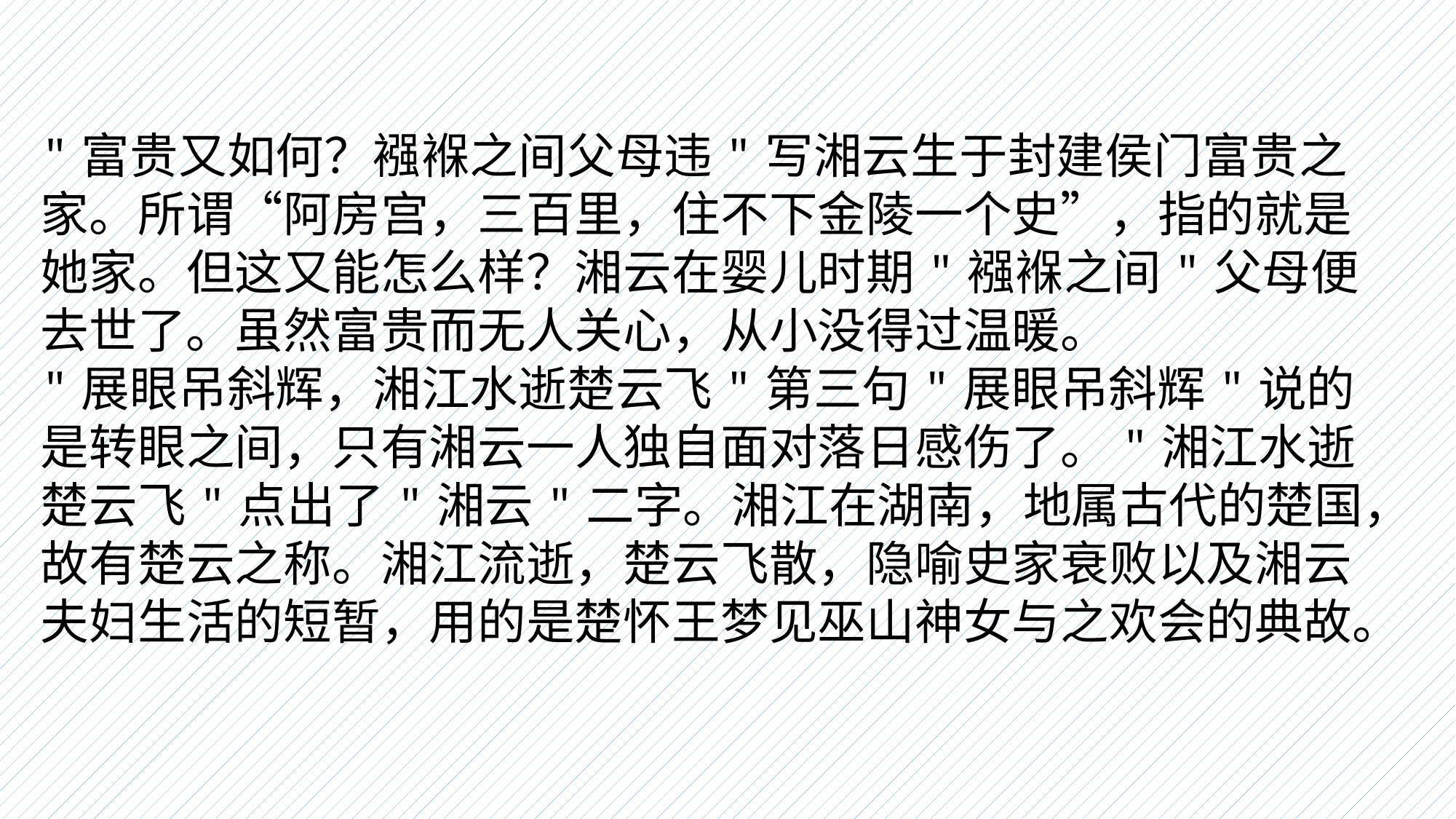

"富贵又如何？襁褓之间父母违"写湘云生于封建侯门富贵之家。所谓“阿房宫，三百里，住不下金陵一个史”，指的就是她家。但这又能怎么样？湘云在婴儿时期"襁褓之间"父母便去世了。虽然富贵而无人关心，从小没得过温暖。
"展眼吊斜辉，湘江水逝楚云飞"第三句"展眼吊斜辉"说的是转眼之间，只有湘云一人独自面对落日感伤了。"湘江水逝楚云飞"点出了"湘云"二字。湘江在湖南，地属古代的楚国，故有楚云之称。湘江流逝，楚云飞散，隐喻史家衰败以及湘云夫妇生活的短暂，用的是楚怀王梦见巫山神女与之欢会的典故。